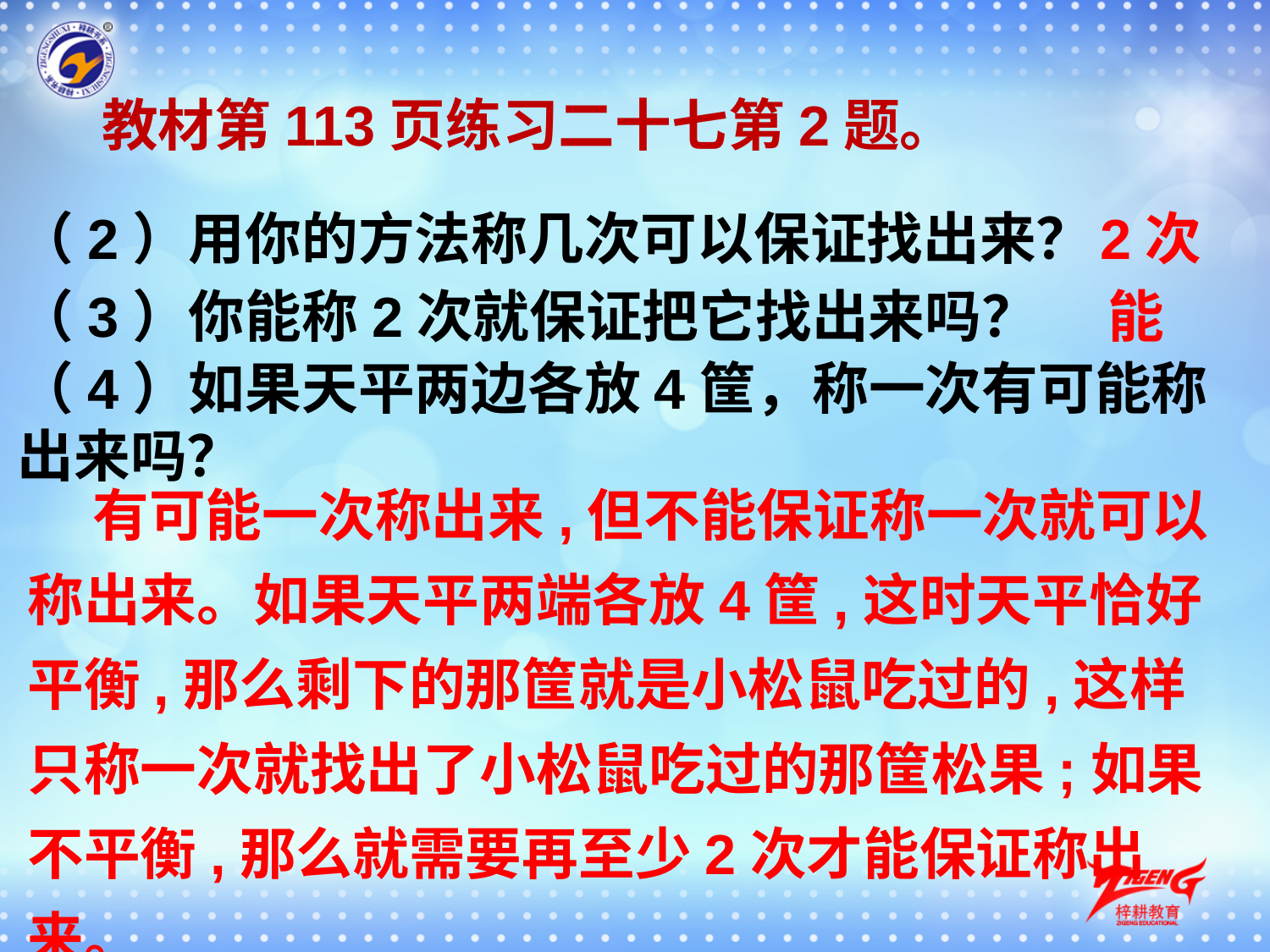

教材第113页练习二十七第2题。
（2）用你的方法称几次可以保证找出来？
2次
（3）你能称2次就保证把它找出来吗？
能
（4）如果天平两边各放4筐，称一次有可能称出来吗？
    有可能一次称出来,但不能保证称一次就可以称出来。如果天平两端各放4筐,这时天平恰好平衡,那么剩下的那筐就是小松鼠吃过的,这样只称一次就找出了小松鼠吃过的那筐松果;如果不平衡,那么就需要再至少2次才能保证称出来。